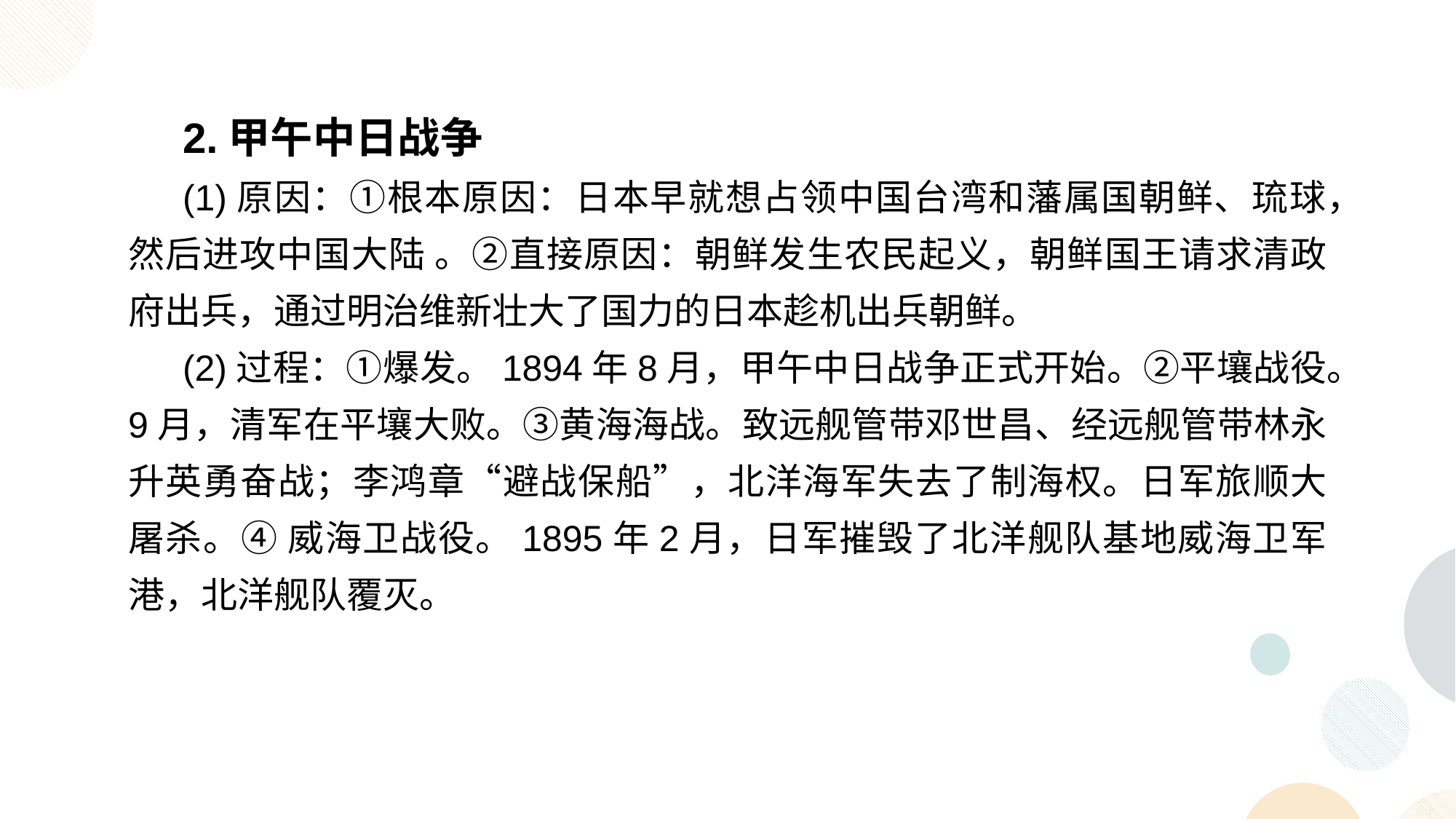

2.甲午中日战争
(1)原因：①根本原因：日本早就想占领中国台湾和藩属国朝鲜、琉球，然后进攻中国大陆 。②直接原因：朝鲜发生农民起义，朝鲜国王请求清政府出兵，通过明治维新壮大了国力的日本趁机出兵朝鲜。
(2)过程：①爆发。1894年8月，甲午中日战争正式开始。②平壤战役。9月，清军在平壤大败。③黄海海战。致远舰管带邓世昌、经远舰管带林永升英勇奋战；李鸿章“避战保船”，北洋海军失去了制海权。日军旅顺大屠杀。④ 威海卫战役。1895年2月，日军摧毁了北洋舰队基地威海卫军港，北洋舰队覆灭。